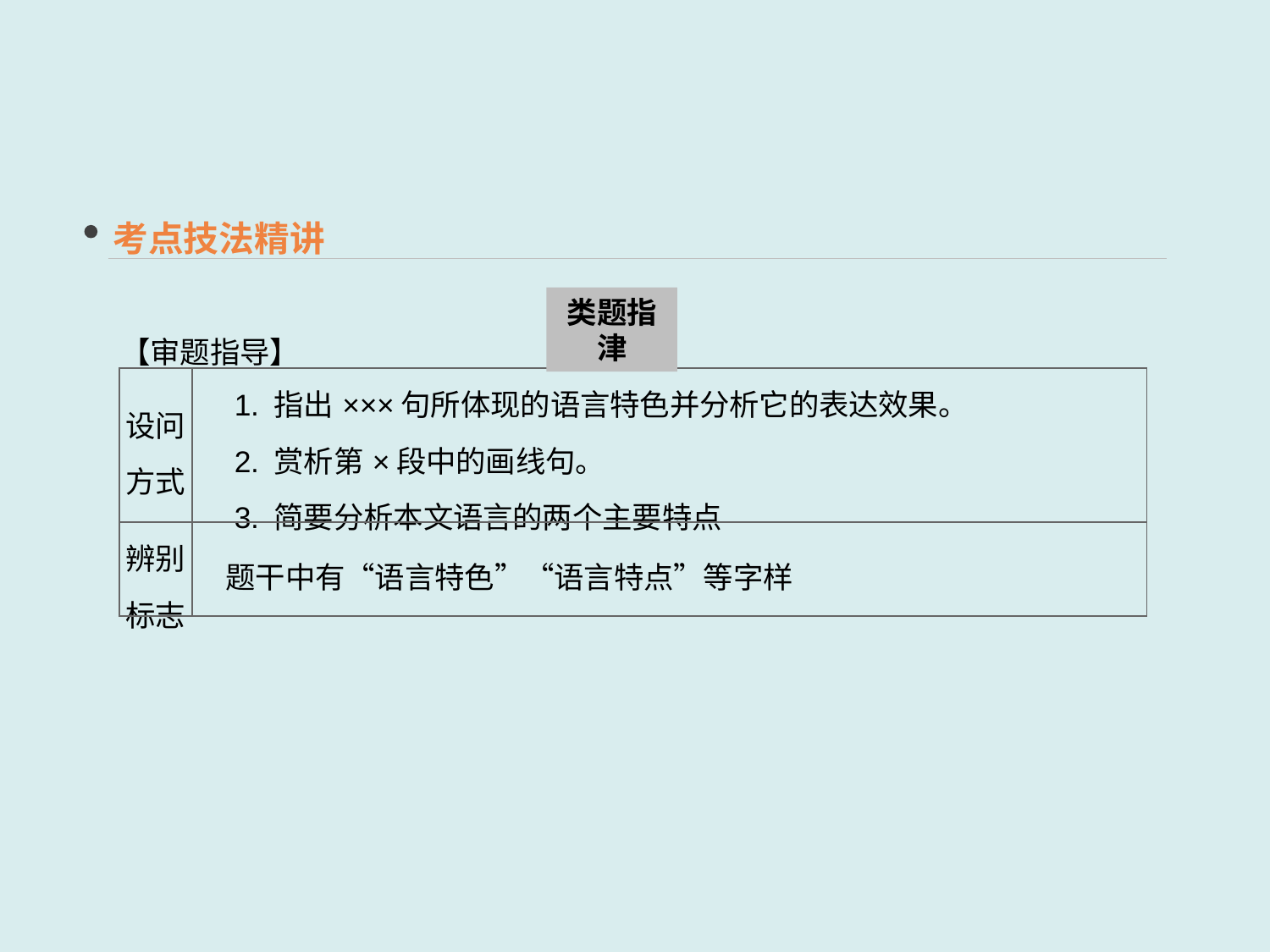

考点技法精讲

类题指津
【审题指导】
| 设问 方式 | 1. 指出×××句所体现的语言特色并分析它的表达效果。 　2. 赏析第×段中的画线句。 　3. 简要分析本文语言的两个主要特点 |
| --- | --- |
| 辨别 标志 | 题干中有“语言特色”“语言特点”等字样 |